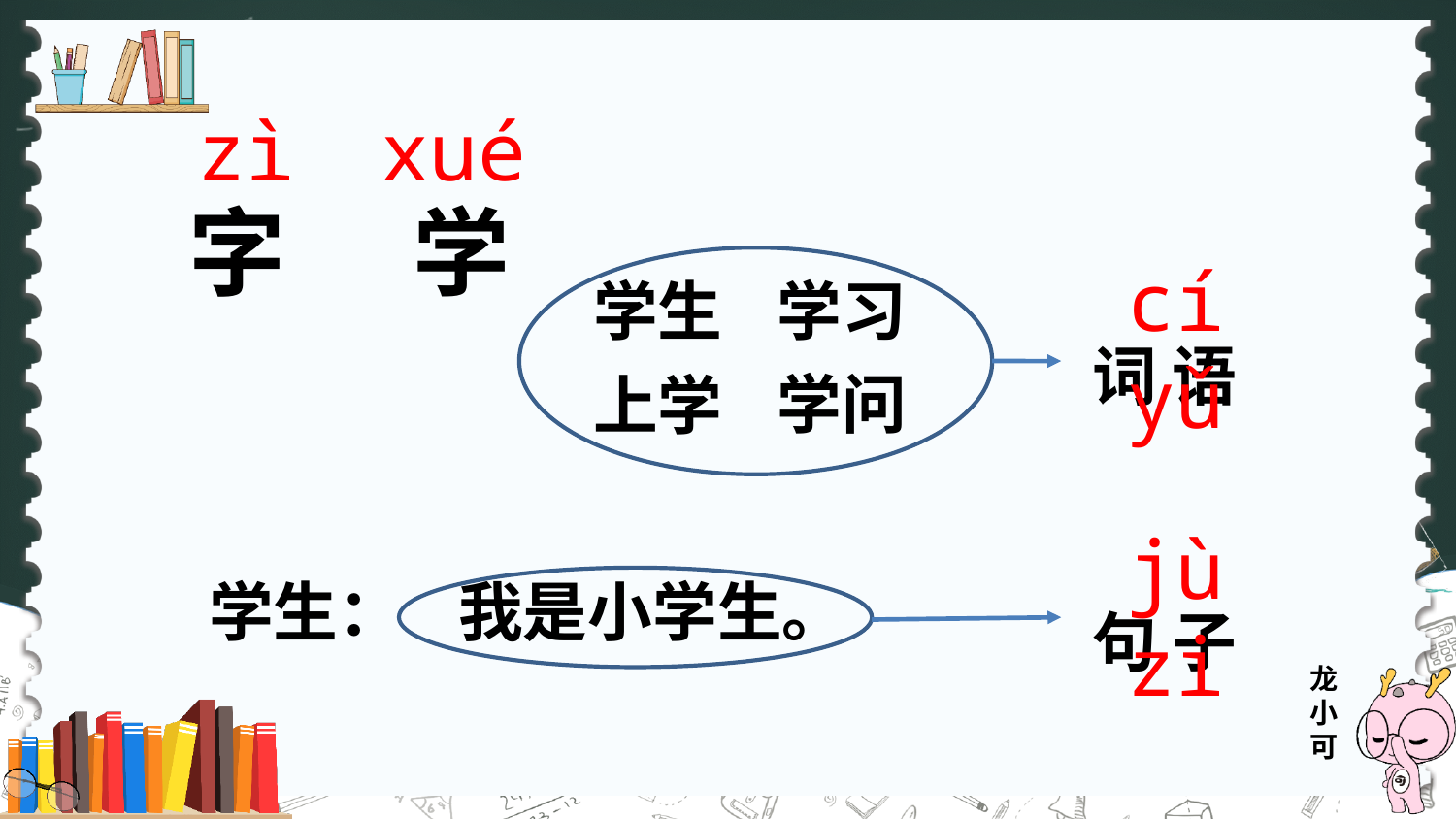

zì
xué
字
学
cí yǔ

学生
学习
词 语
学问
上学
jù zi
学生：
我是小学生。

句 子